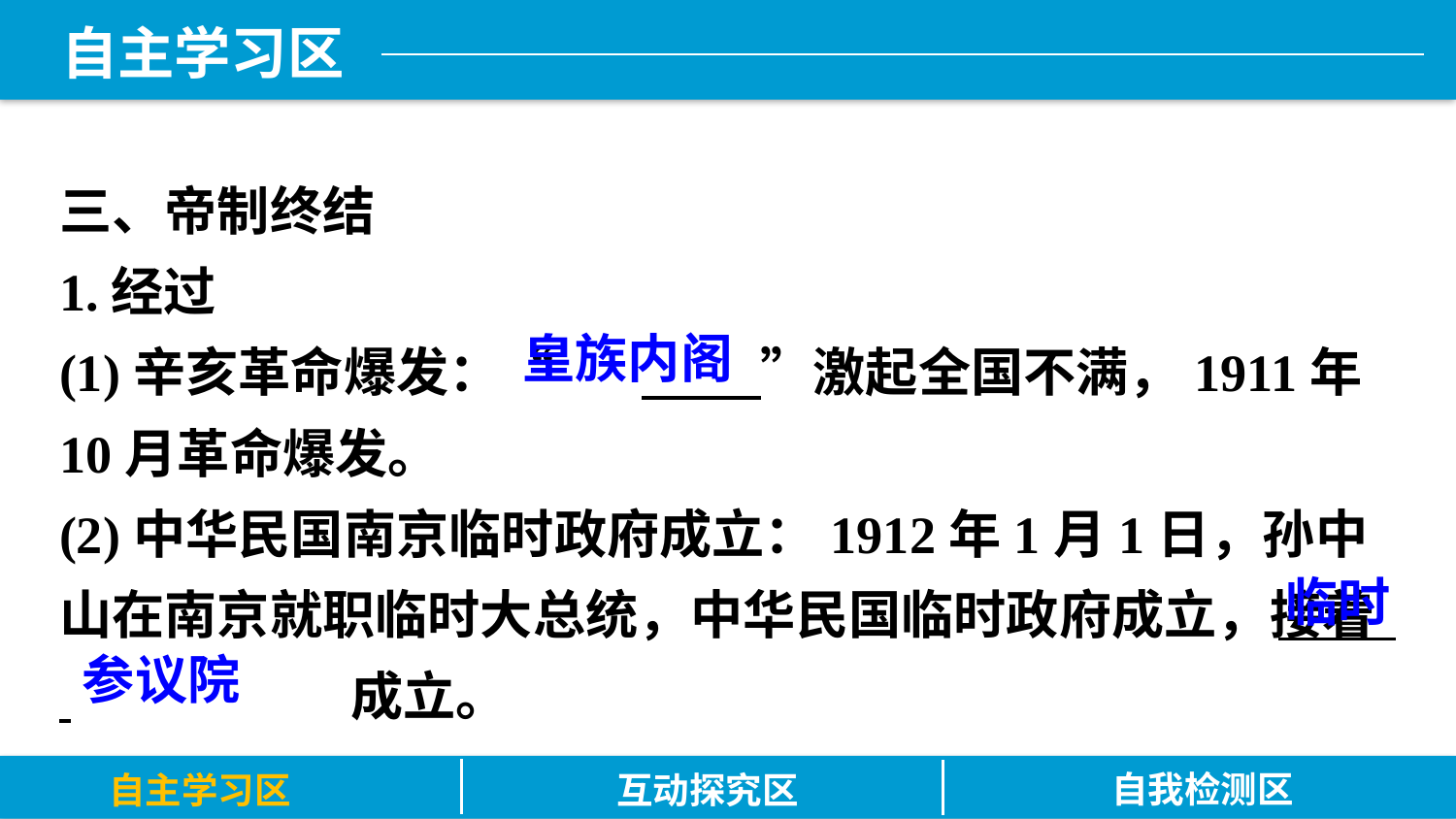

三、帝制终结
1.经过
(1)辛亥革命爆发：“	          ”激起全国不满，1911年10月革命爆发。
(2)中华民国南京临时政府成立：1912年1月1日，孙中山在南京就职临时大总统，中华民国临时政府成立，接着
 		成立。
皇族内阁
临时
参议院
自我检测区
自主学习区
互动探究区